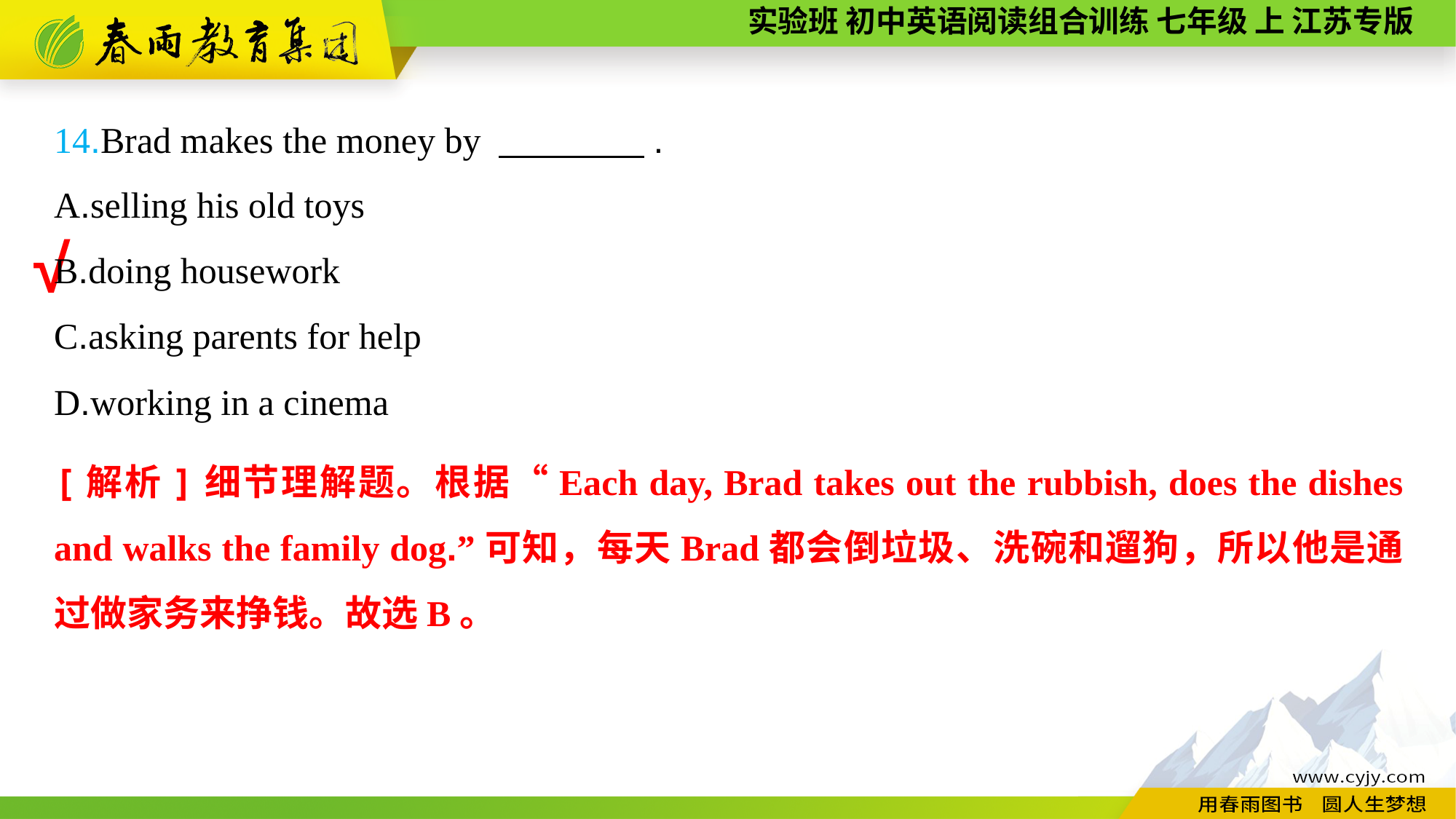

14.Brad makes the money by 　　　　.
A.selling his old toys
B.doing housework
C.asking parents for help
D.working in a cinema
√
[解析]细节理解题。根据“Each day, Brad takes out the rubbish, does the dishes and walks the family dog.”可知，每天Brad都会倒垃圾、洗碗和遛狗，所以他是通过做家务来挣钱。故选B。